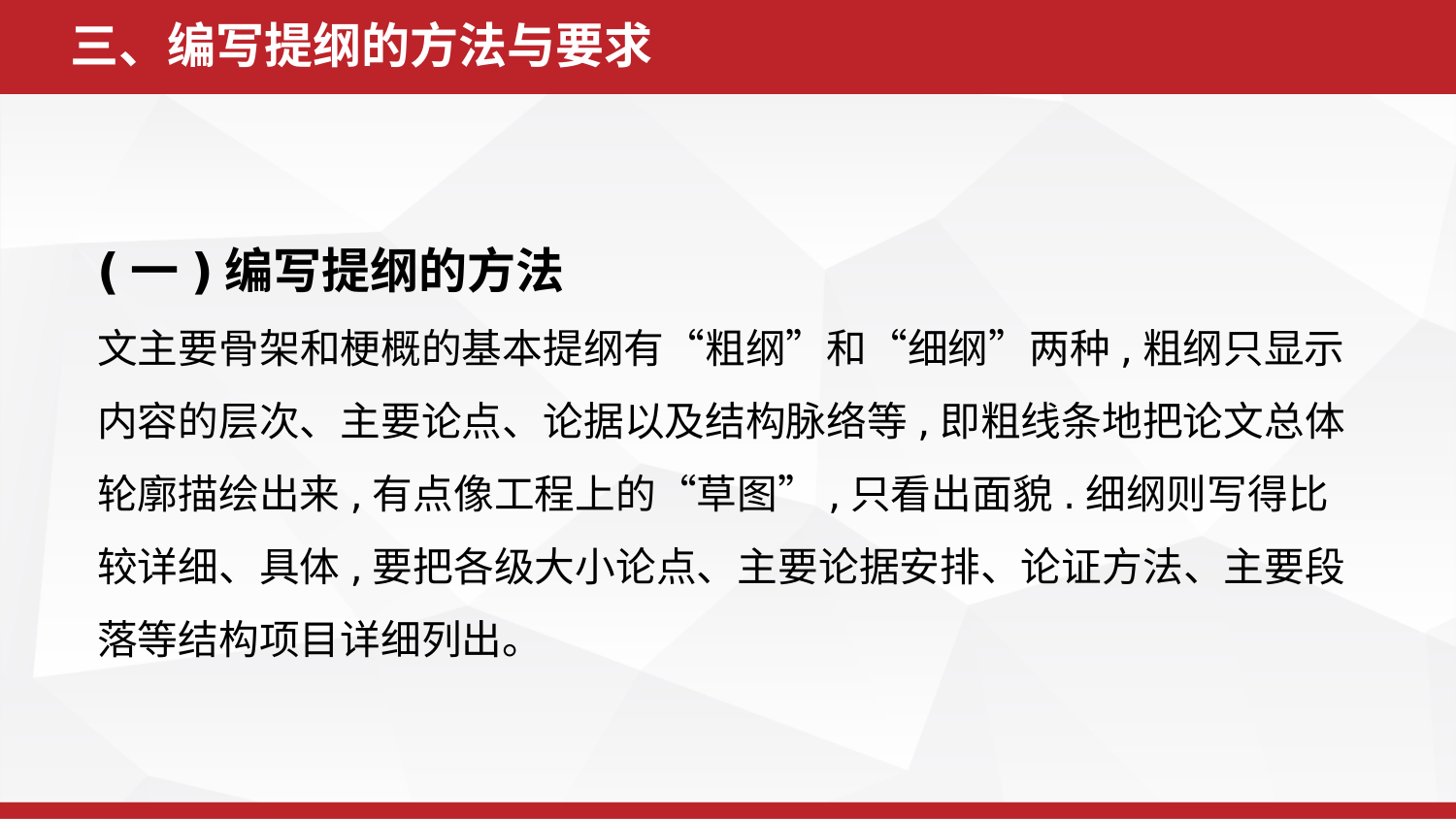

三、编写提纲的方法与要求
(一)编写提纲的方法
文主要骨架和梗概的基本提纲有“粗纲”和“细纲”两种,粗纲只显示内容的层次、主要论点、论据以及结构脉络等,即粗线条地把论文总体轮廓描绘出来,有点像工程上的“草图”,只看出面貌.细纲则写得比较详细、具体,要把各级大小论点、主要论据安排、论证方法、主要段落等结构项目详细列出。